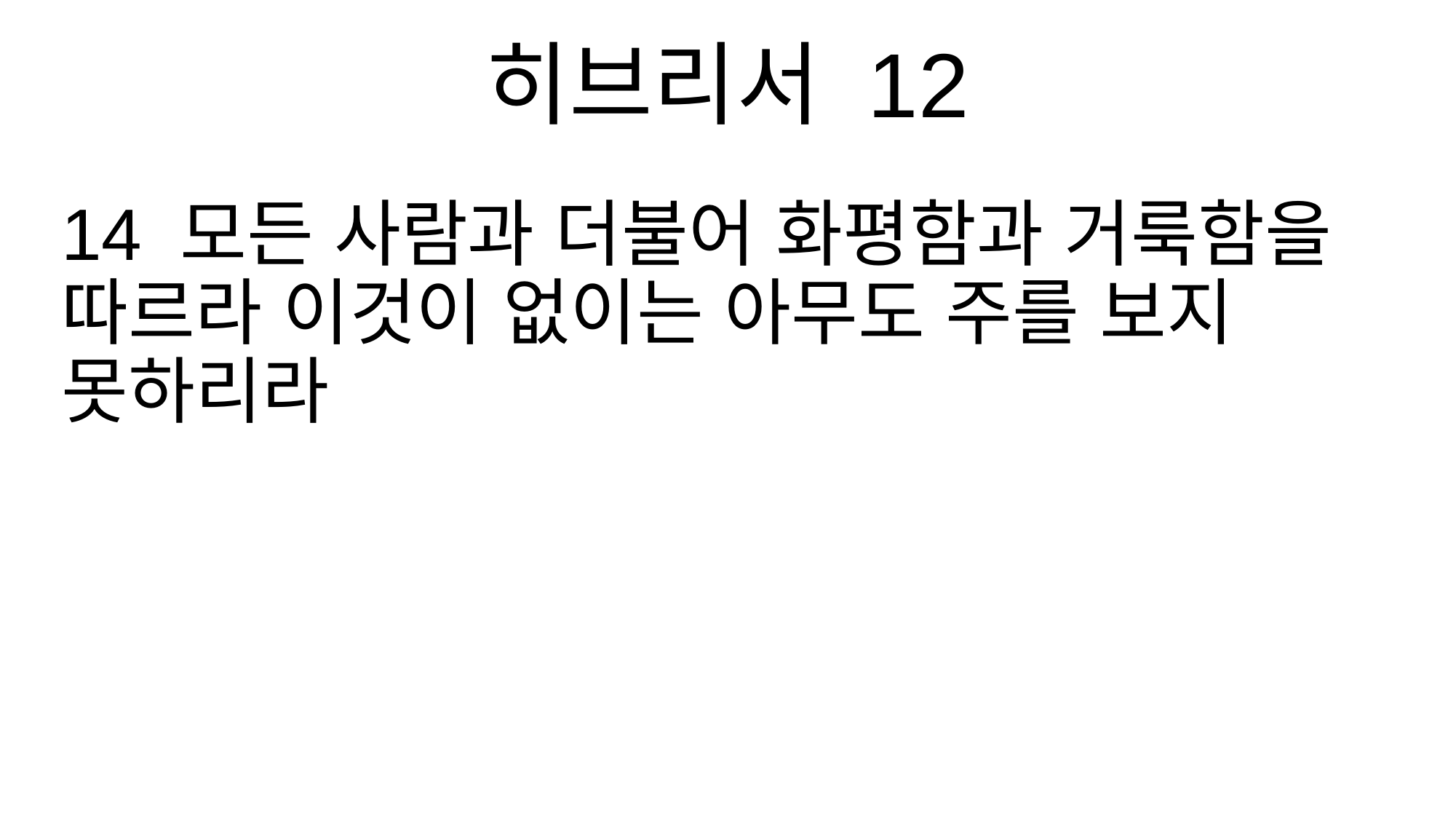

히브리서 12
14 모든 사람과 더불어 화평함과 거룩함을 따르라 이것이 없이는 아무도 주를 보지 못하리라